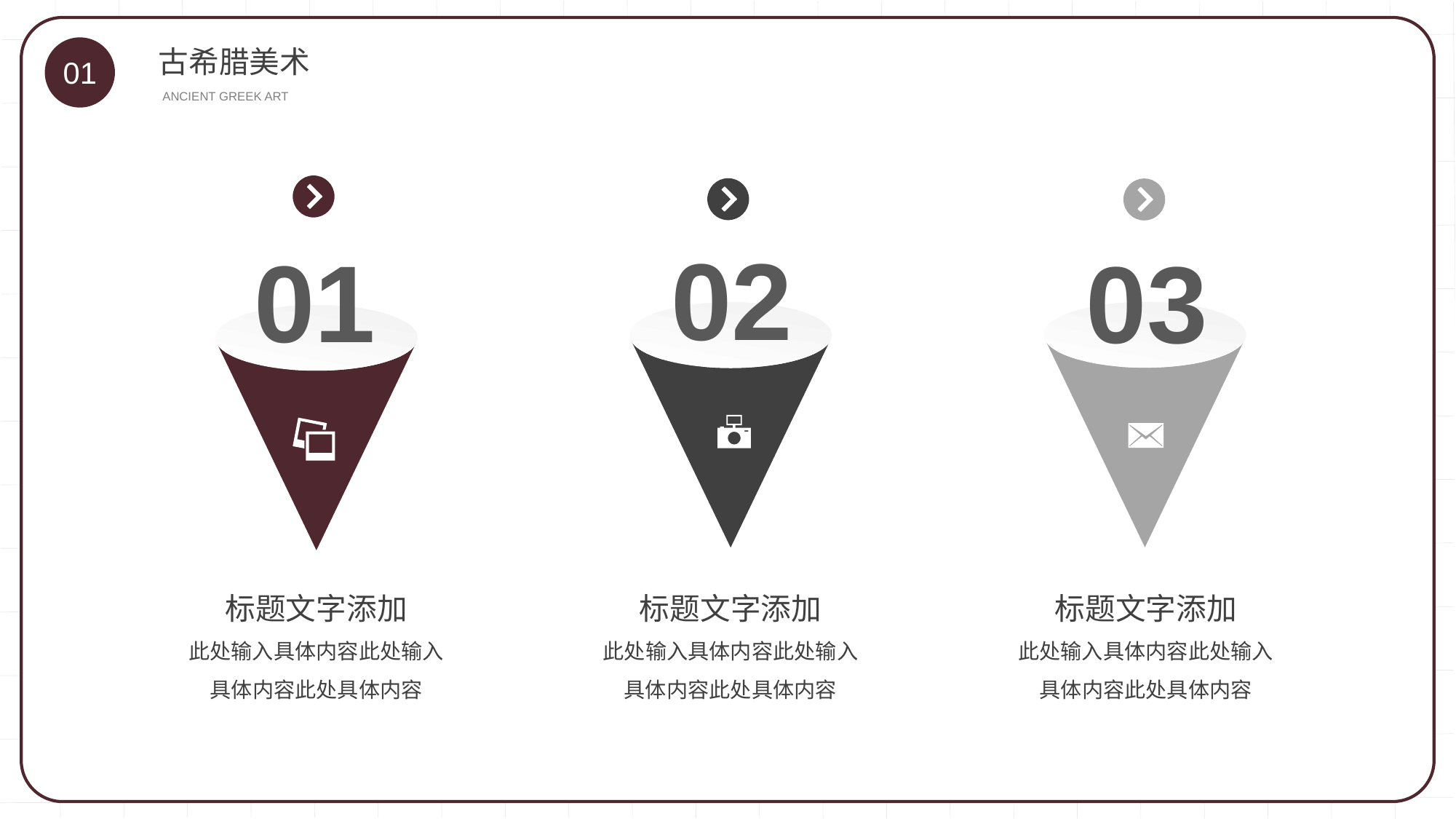

古希腊美术
01
ANCIENT GREEK ART

02
01
03

标题文字添加
标题文字添加
标题文字添加
此处输入具体内容此处输入具体内容此处具体内容
此处输入具体内容此处输入具体内容此处具体内容
此处输入具体内容此处输入具体内容此处具体内容